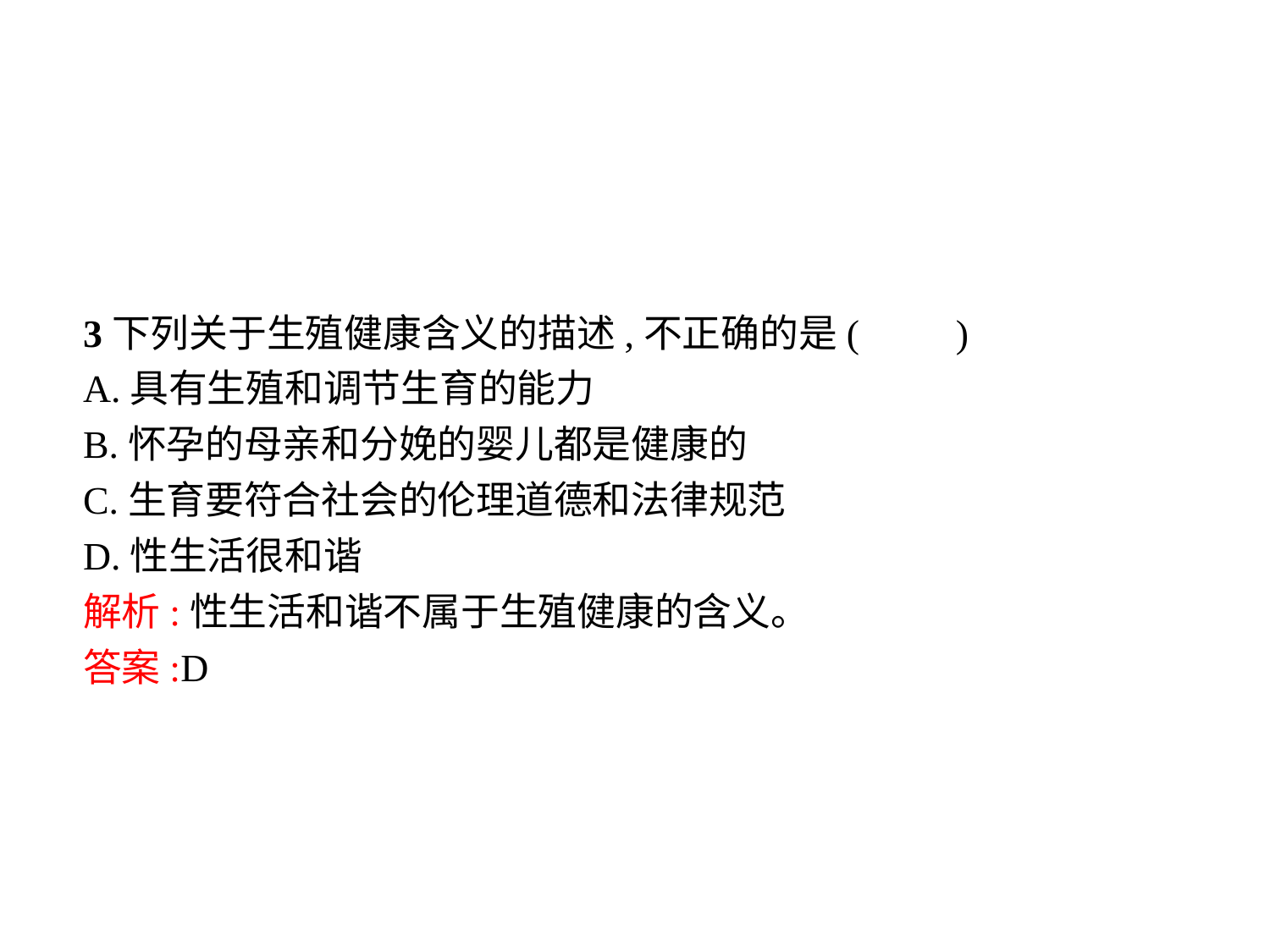

3下列关于生殖健康含义的描述,不正确的是(　　)
A.具有生殖和调节生育的能力
B.怀孕的母亲和分娩的婴儿都是健康的
C.生育要符合社会的伦理道德和法律规范
D.性生活很和谐
解析:性生活和谐不属于生殖健康的含义。
答案:D